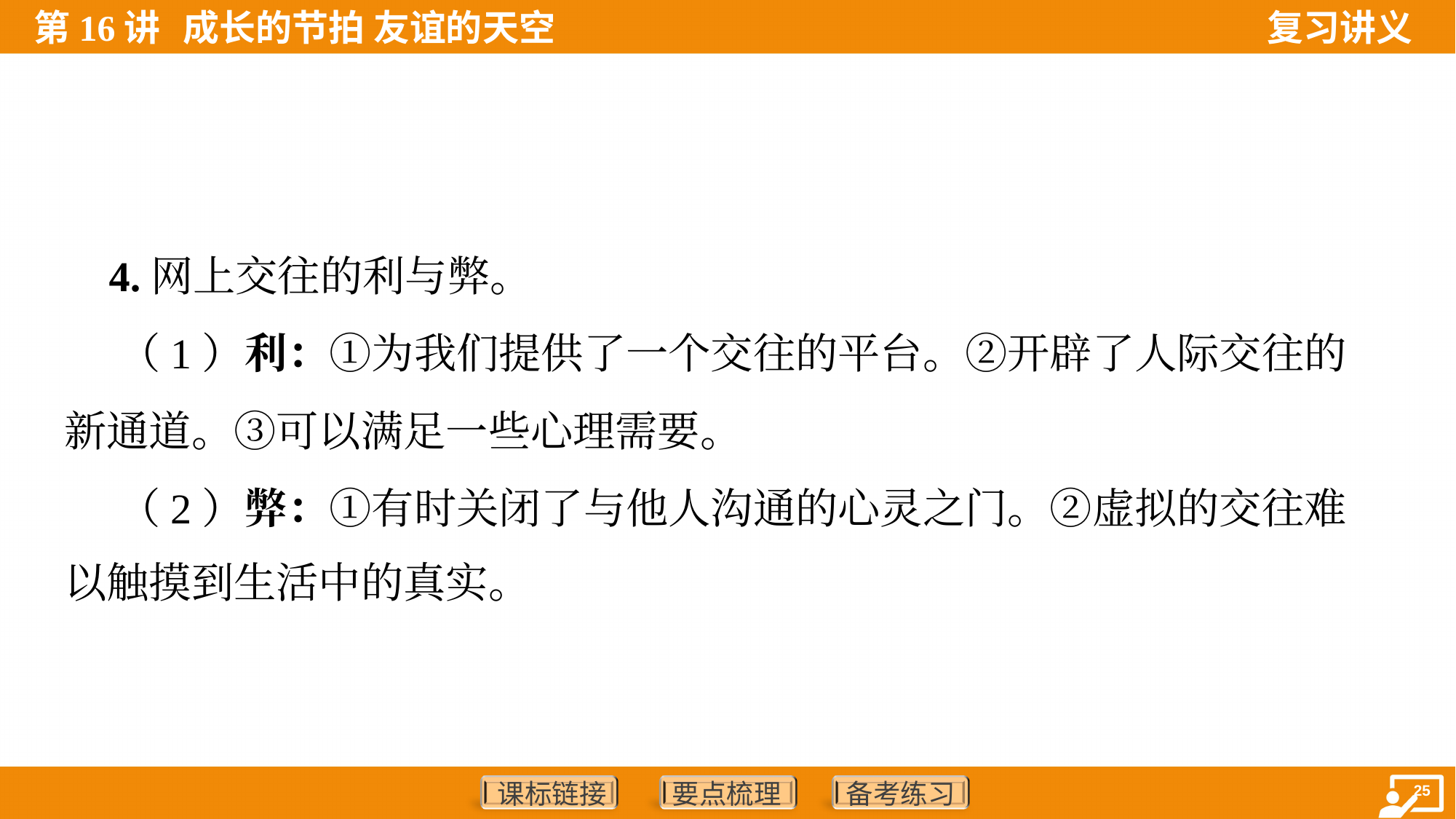

4.网上交往的利与弊。
    （1）利：①为我们提供了一个交往的平台。②开辟了人际交往的
新通道。③可以满足一些心理需要。
    （2）弊：①有时关闭了与他人沟通的心灵之门。②虚拟的交往难
以触摸到生活中的真实。